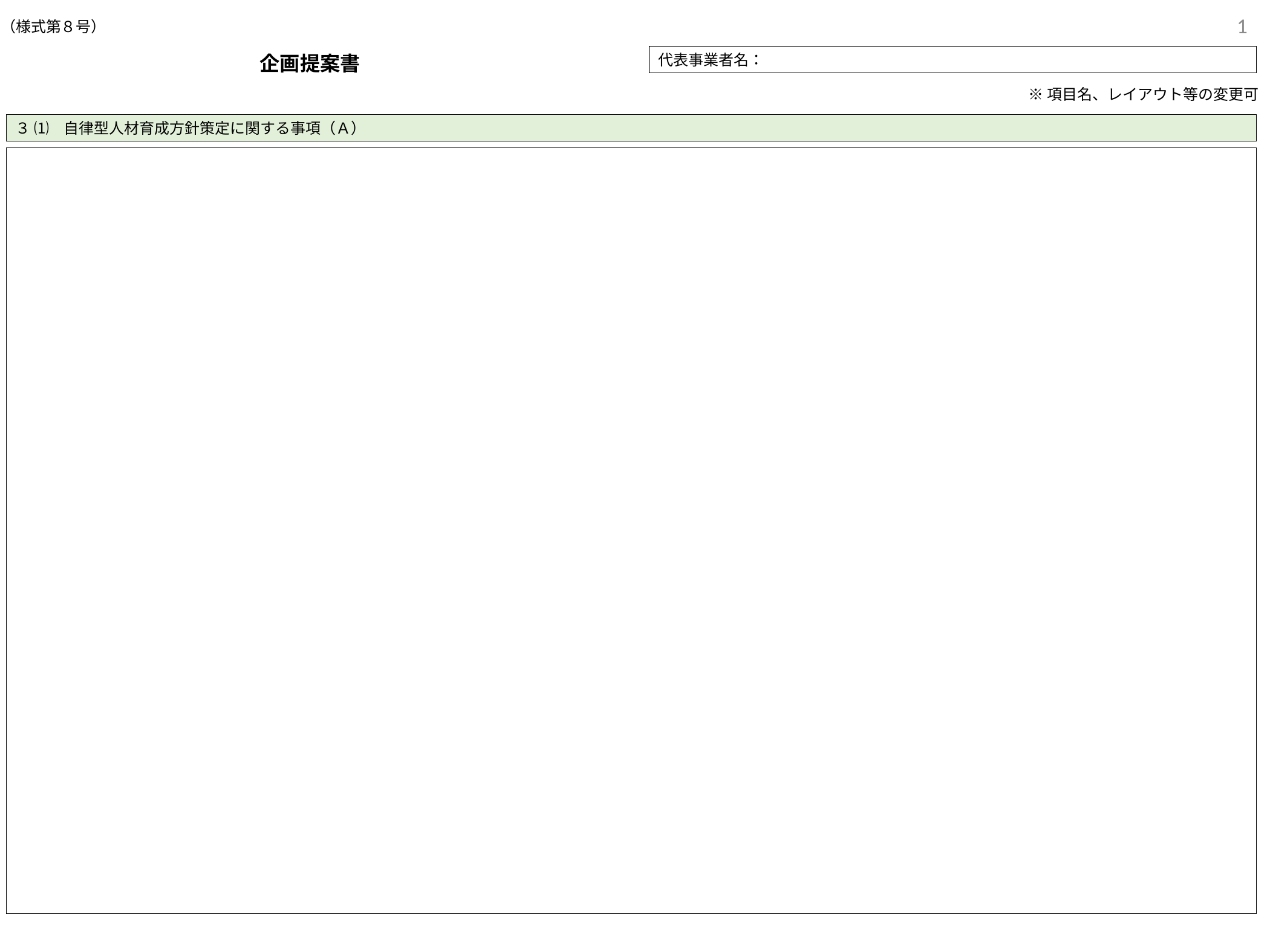

1
（様式第８号）
代表事業者名：
企画提案書
※項目名、レイアウト等の変更可
３ ⑴　自律型人材育成方針策定に関する事項（Ａ）